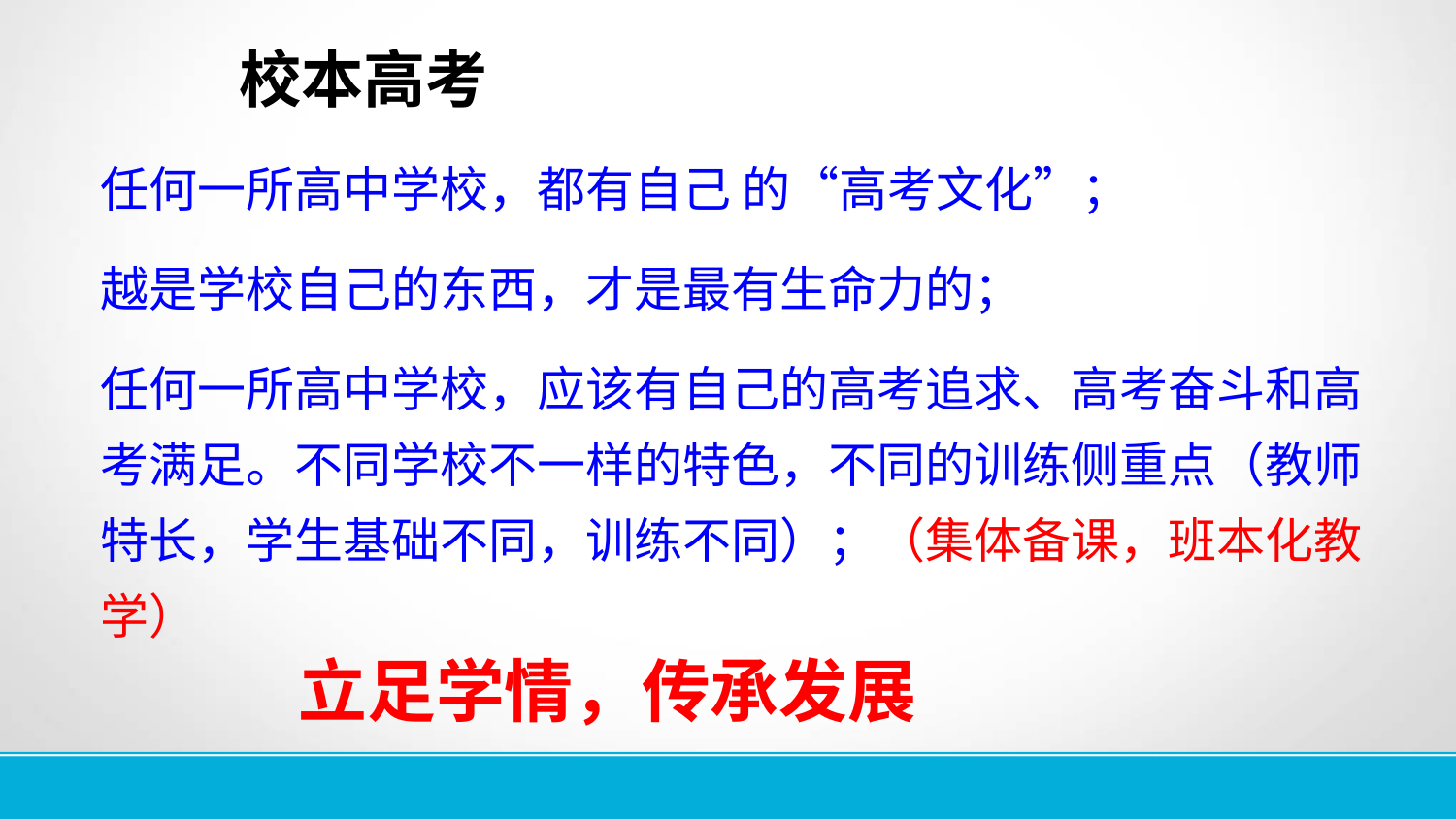

# 校本高考
任何一所高中学校，都有自己 的“高考文化”；
越是学校自己的东西，才是最有生命力的；
任何一所高中学校，应该有自己的高考追求、高考奋斗和高考满足。不同学校不一样的特色，不同的训练侧重点（教师特长，学生基础不同，训练不同）；（集体备课，班本化教学）
                     立足学情，传承发展